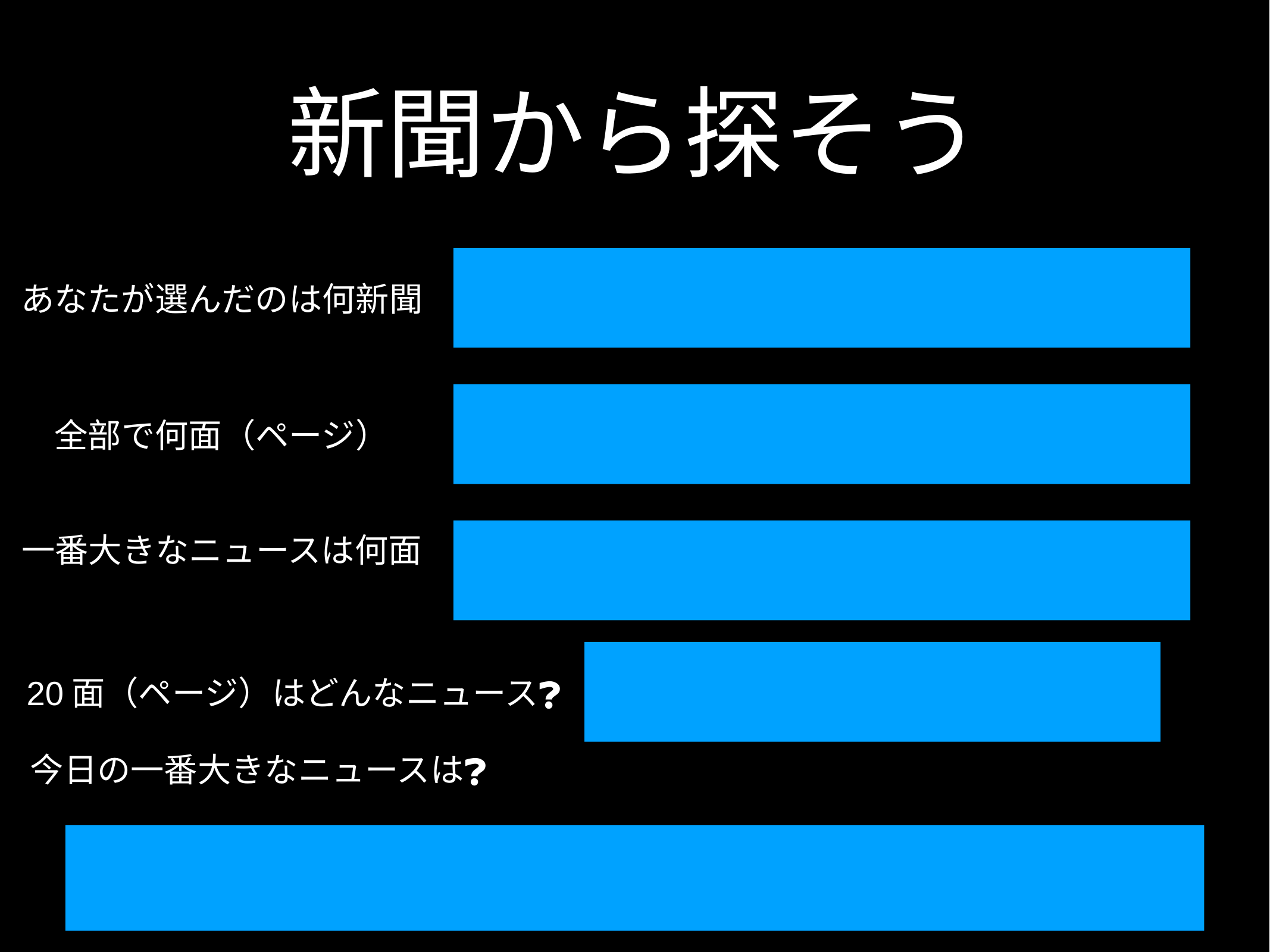

# 新聞から探そう

あなたが選んだのは何新聞

全部で何面（ページ）
一番大きなニュースは何面

20面（ページ）はどんなニュース❓
今日の一番大きなニュースは❓